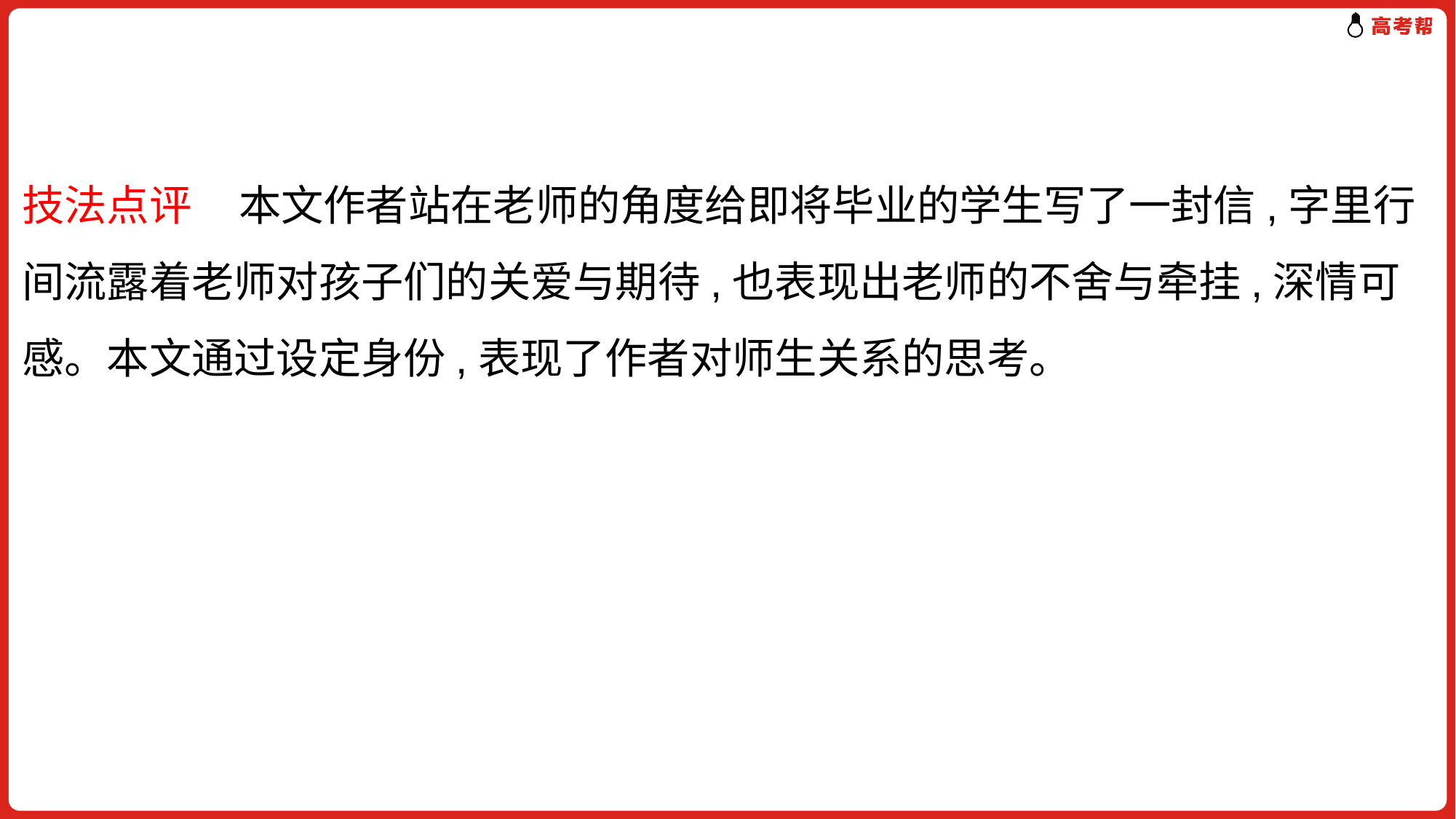

技法点评     本文作者站在老师的角度给即将毕业的学生写了一封信,字里行间流露着老师对孩子们的关爱与期待,也表现出老师的不舍与牵挂,深情可感。本文通过设定身份,表现了作者对师生关系的思考。